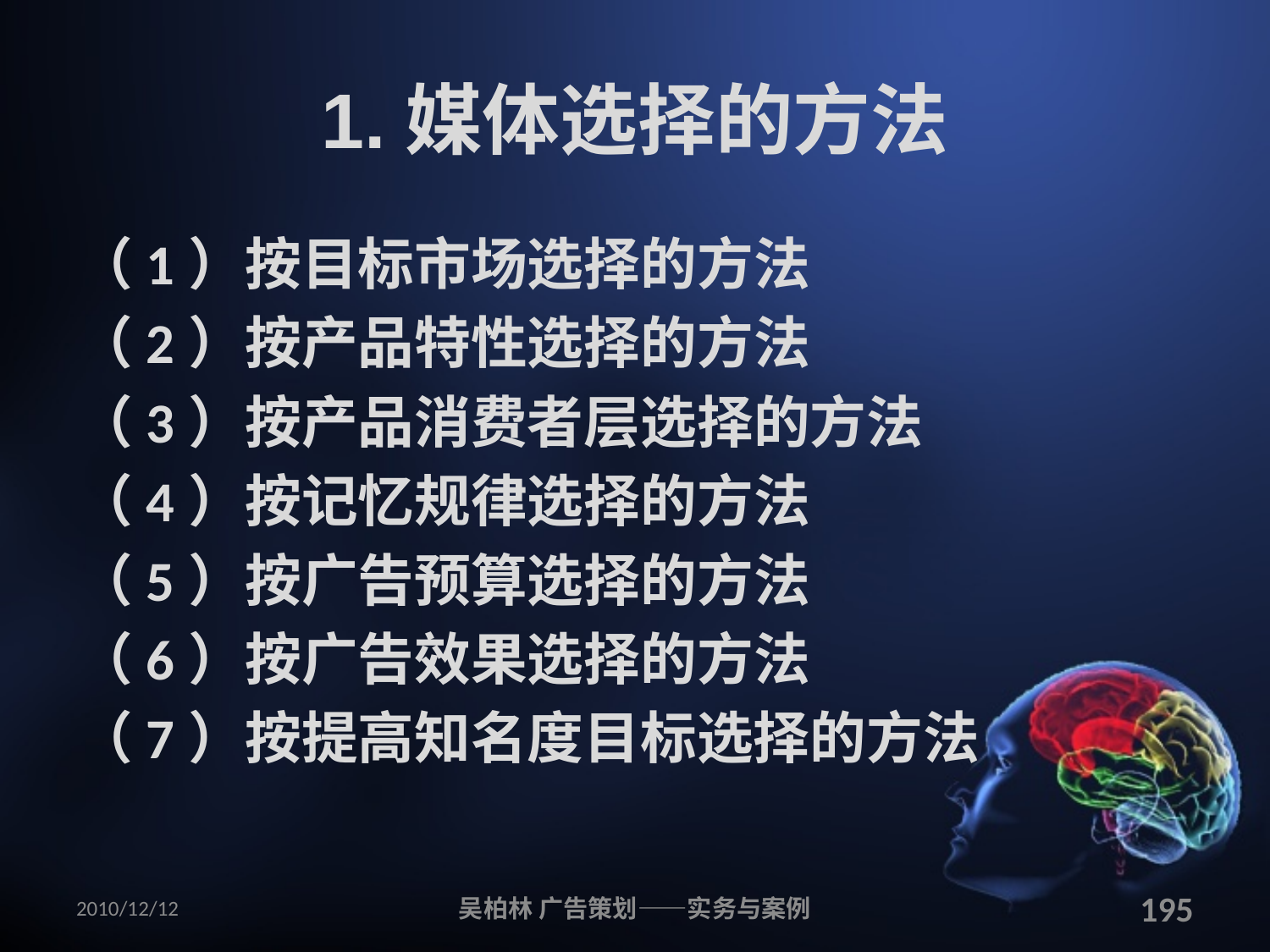

# 1.媒体选择的方法
（1）按目标市场选择的方法
（2）按产品特性选择的方法
（3）按产品消费者层选择的方法
（4）按记忆规律选择的方法
（5）按广告预算选择的方法
（6）按广告效果选择的方法
（7）按提高知名度目标选择的方法
2010/12/12
吴柏林 广告策划——实务与案例
195